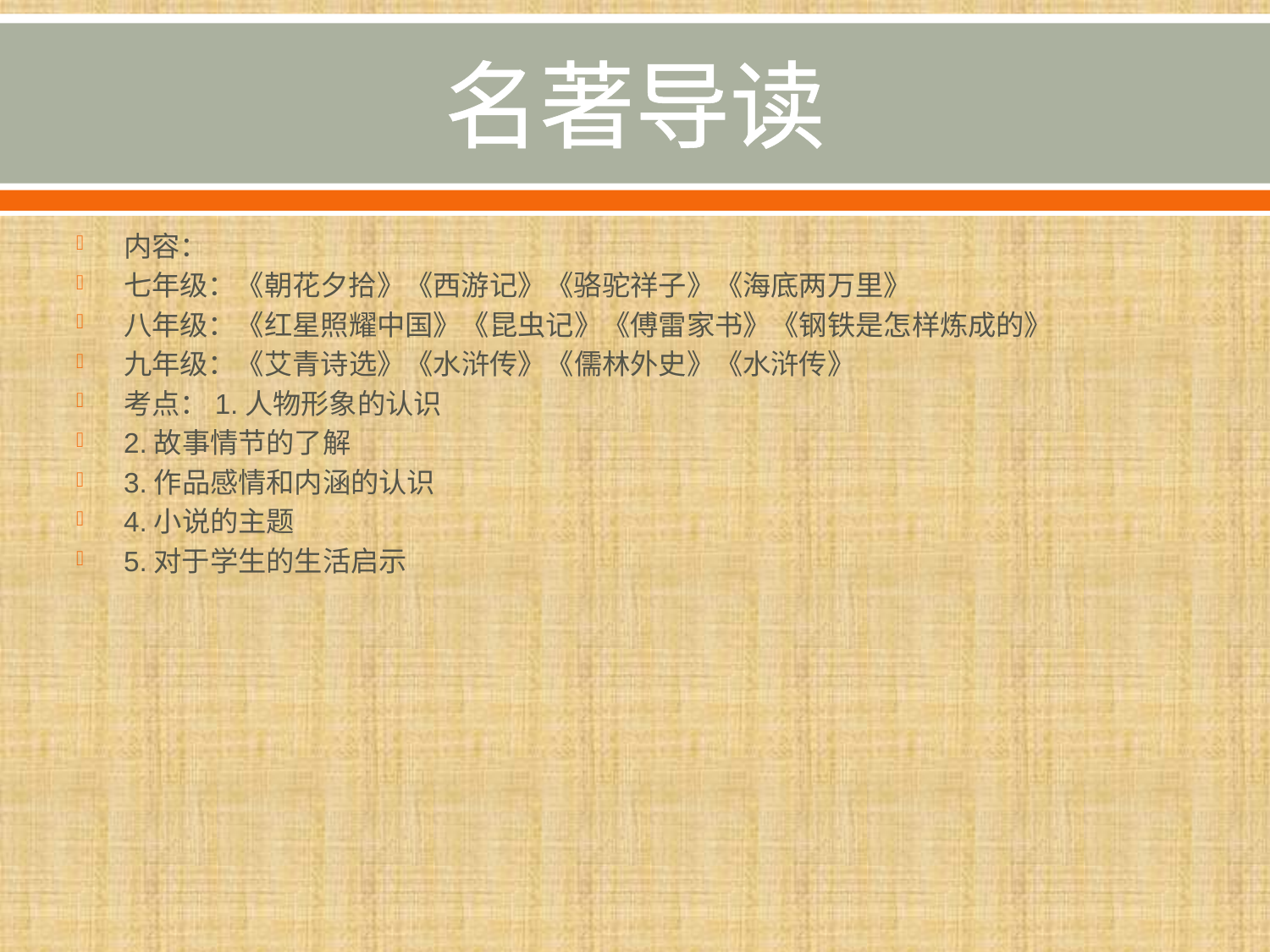

# 名著导读
内容：
七年级：《朝花夕拾》《西游记》《骆驼祥子》《海底两万里》
八年级：《红星照耀中国》《昆虫记》《傅雷家书》《钢铁是怎样炼成的》
九年级：《艾青诗选》《水浒传》《儒林外史》《水浒传》
考点：1.人物形象的认识
2.故事情节的了解
3.作品感情和内涵的认识
4.小说的主题
5.对于学生的生活启示